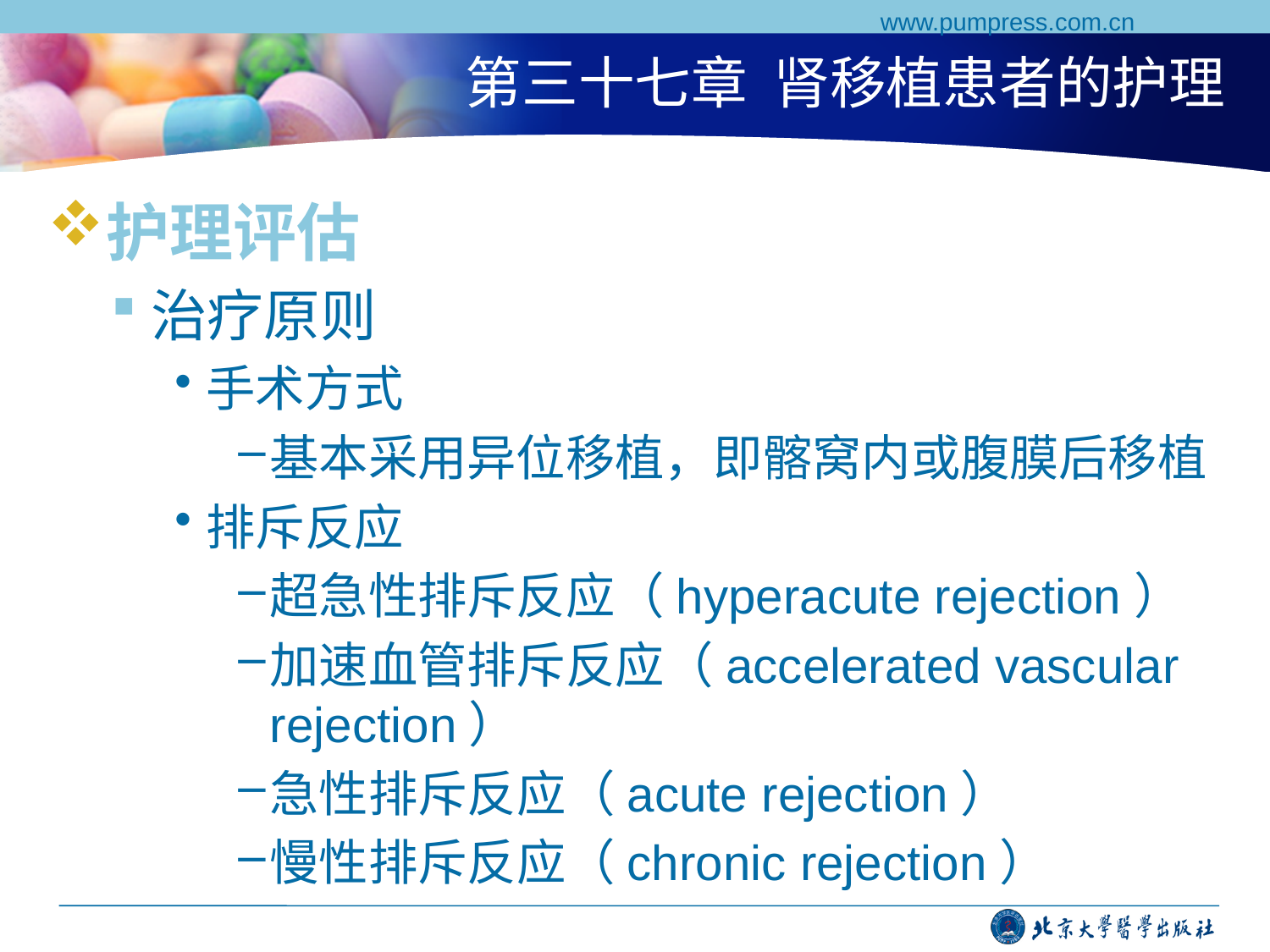

www.pumpress.com.cn
# 第三十七章  肾移植患者的护理
护理评估
治疗原则
手术方式
基本采用异位移植，即髂窝内或腹膜后移植
排斥反应
超急性排斥反应（hyperacute rejection）
加速血管排斥反应（accelerated vascular rejection）
急性排斥反应（acute rejection）
慢性排斥反应（chronic rejection）